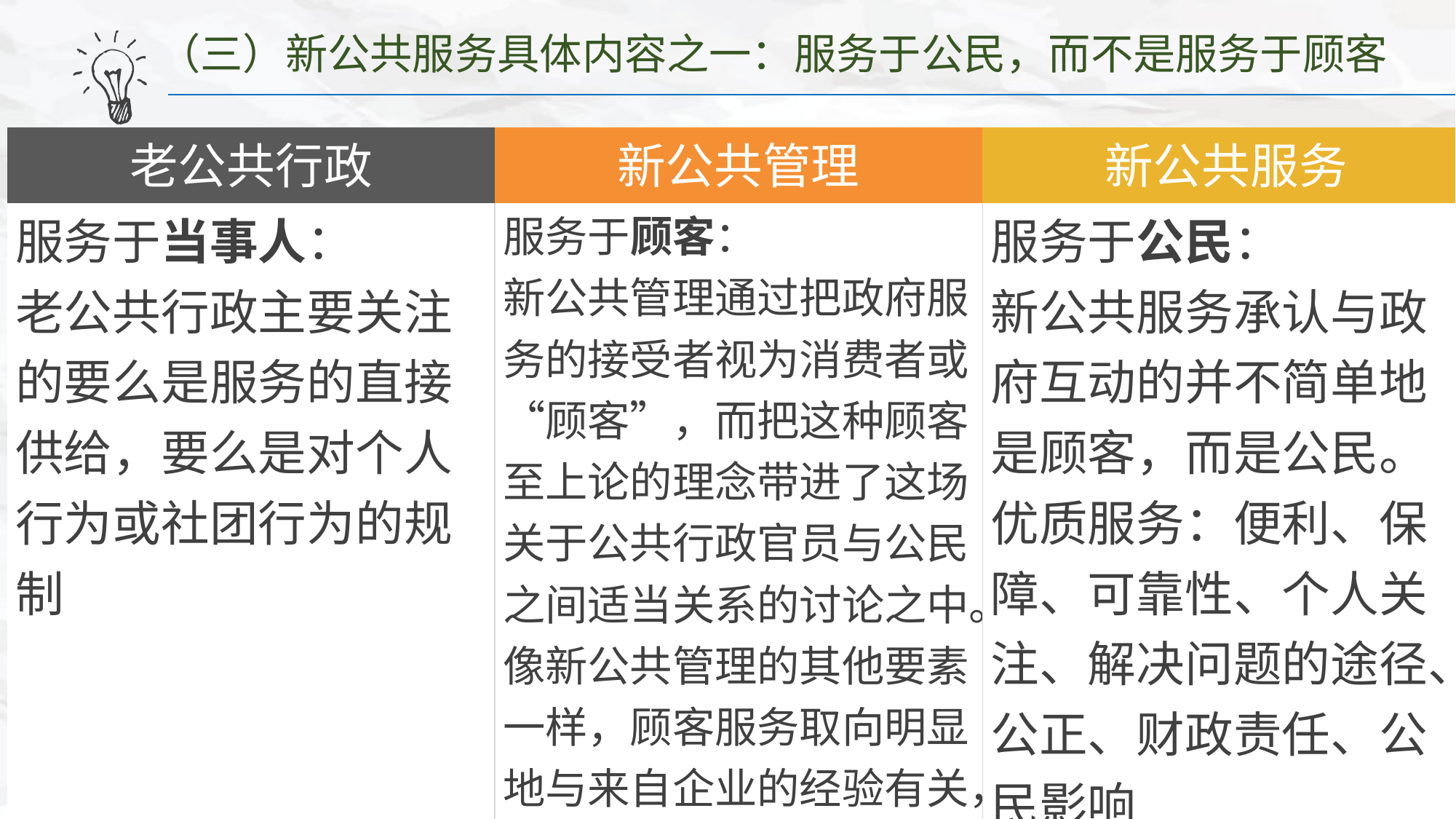

（三）新公共服务具体内容之一：服务于公民，而不是服务于顾客

1、公民美德与民主公民权
（1）公民权理论
（2）公民的角色
（3）培育公民参与
2、作为公民权扩大部分的公共服务

| 老公共行政 | 新公共管理 | 新公共服务 |
| --- | --- | --- |
| 服务于当事人： 老公共行政主要关注的要么是服务的直接供给，要么是对个人行为或社团行为的规制 | 服务于顾客： 新公共管理通过把政府服务的接受者视为消费者或“顾客”，而把这种顾客至上论的理念带进了这场关于公共行政官员与公民之间适当关系的讨论之中。像新公共管理的其他要素一样，顾客服务取向明显地与来自企业的经验有关，这种情况下就明显地与25年前的顾客服务运动有关。 | 服务于公民： 新公共服务承认与政府互动的并不简单地是顾客，而是公民。优质服务：便利、保障、可靠性、个人关注、解决问题的途径、公正、财政责任、公民影响 |